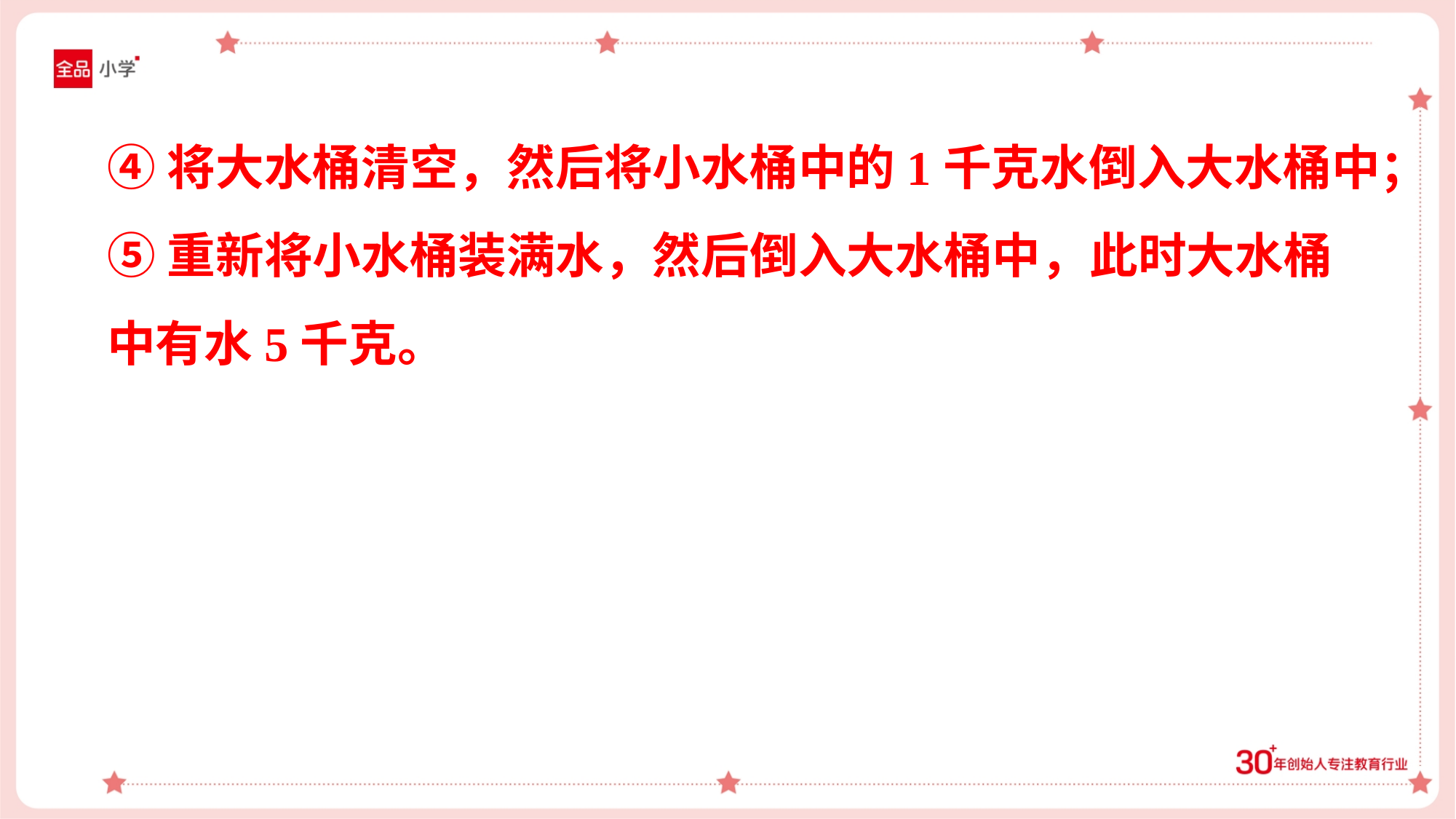

④将大水桶清空，然后将小水桶中的1千克水倒入大水桶中；
⑤重新将小水桶装满水，然后倒入大水桶中，此时大水桶
中有水5千克。